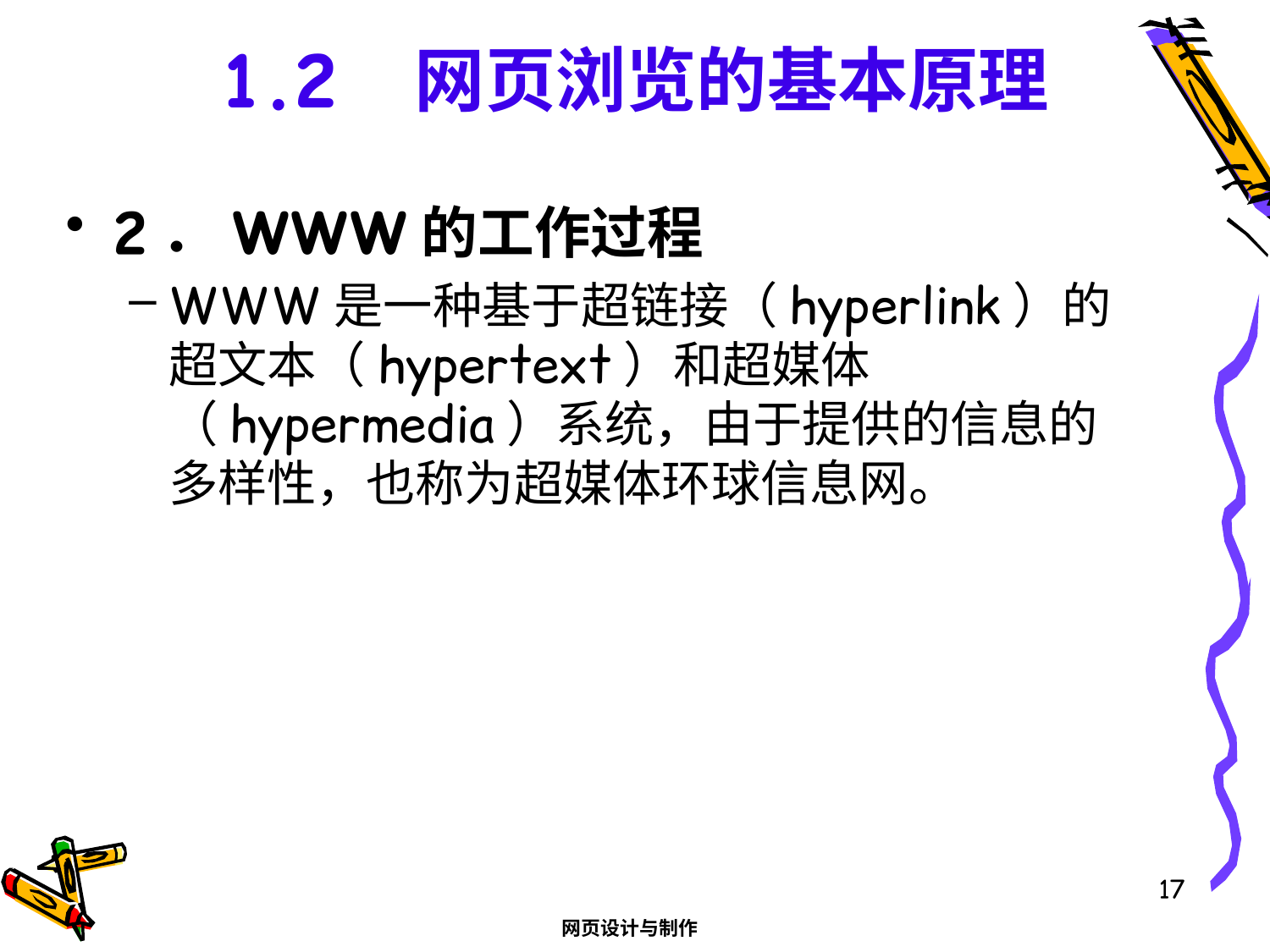

# 1.2  网页浏览的基本原理
2．WWW的工作过程
WWW是一种基于超链接（hyperlink）的超文本（hypertext）和超媒体（hypermedia）系统，由于提供的信息的多样性，也称为超媒体环球信息网。

17
网页设计与制作